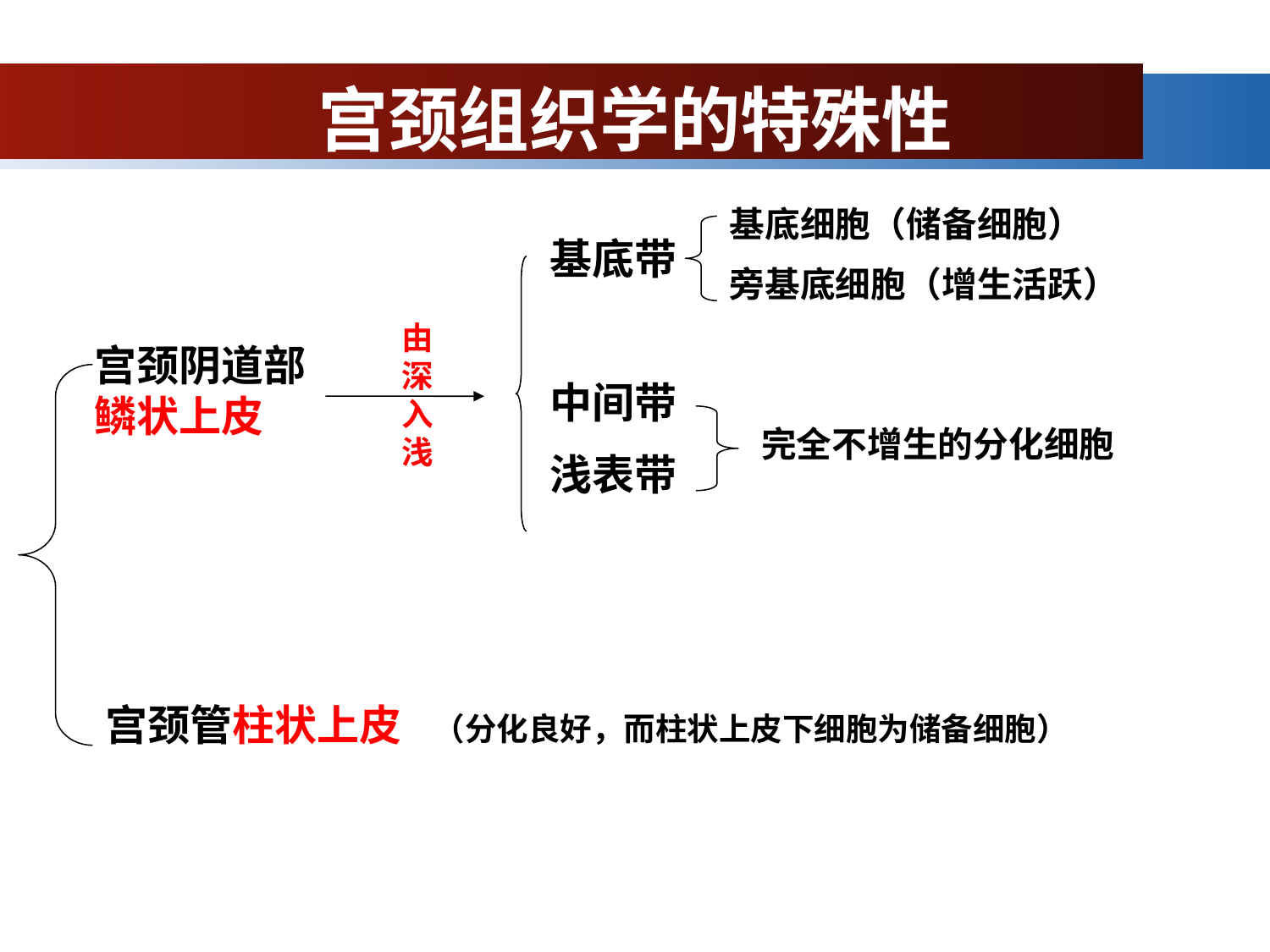

# 宫颈组织学的特殊性
基底细胞（储备细胞）
旁基底细胞（增生活跃）

基底带

中间带
浅表带

由深入浅
宫颈阴道部鳞状上皮

完全不增生的分化细胞
宫颈管柱状上皮
（分化良好，而柱状上皮下细胞为储备细胞）